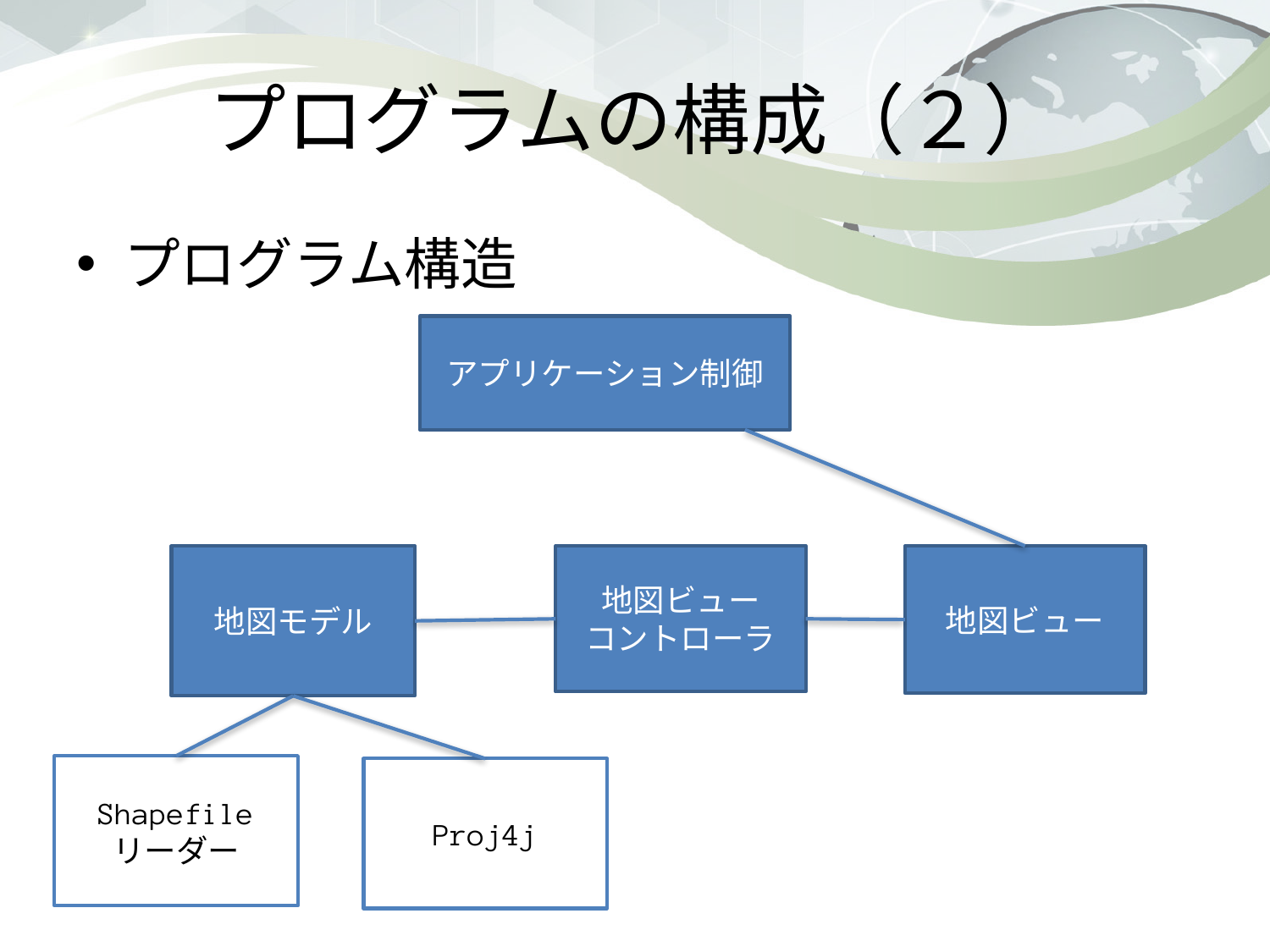

# プログラムの構成（２）
プログラム構造
アプリケーション制御
地図モデル
地図ビュー
コントローラ
地図ビュー
Shapefile
リーダー
Proj4j